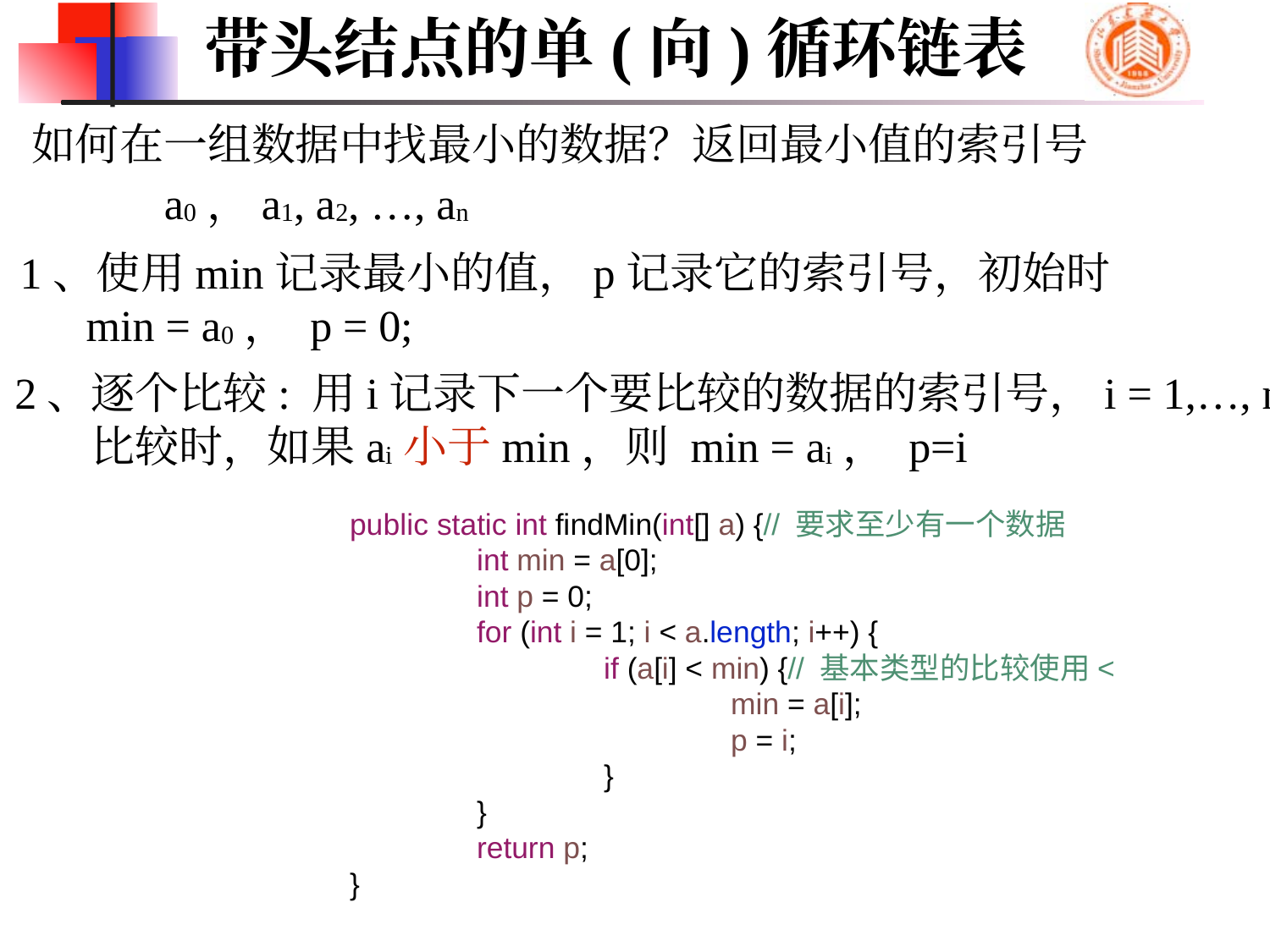

带头结点的单(向)循环链表
如何在一组数据中找最小的数据？返回最小值的索引号
a0，a1, a2, …, an
1、使用min记录最小的值，p记录它的索引号，初始时
      min = a0， p = 0;
2、逐个比较: 用i记录下一个要比较的数据的索引号，i = 1,…, n
      比较时，如果ai小于min，则 min = ai， p=i
	public static int findMin(int[] a) {// 要求至少有一个数据
		int min = a[0];
		int p = 0;
		for (int i = 1; i < a.length; i++) {
			if (a[i] < min) {// 基本类型的比较使用<
				min = a[i];
				p = i;
			}
		}
		return p;
	}